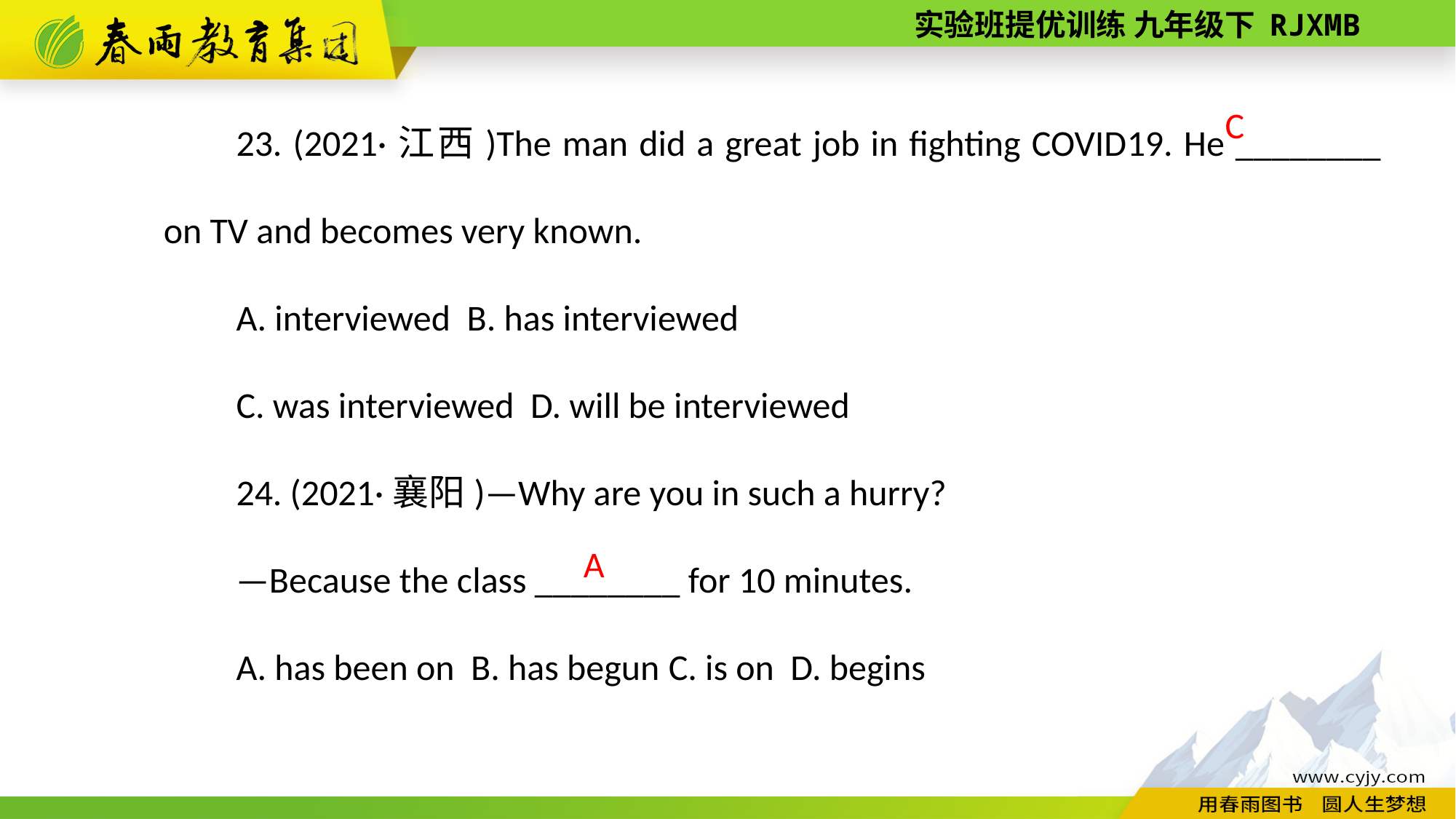

23. (2021·江西)The man did a great job in fighting COVID­19. He ________ on TV and becomes very known.
A. interviewed  B. has interviewed
C. was interviewed  D. will be interviewed
24. (2021·襄阳)—Why are you in such a hurry?
—Because the class ________ for 10 minutes.
A. has been on  B. has begun  C. is on  D. begins
C
A